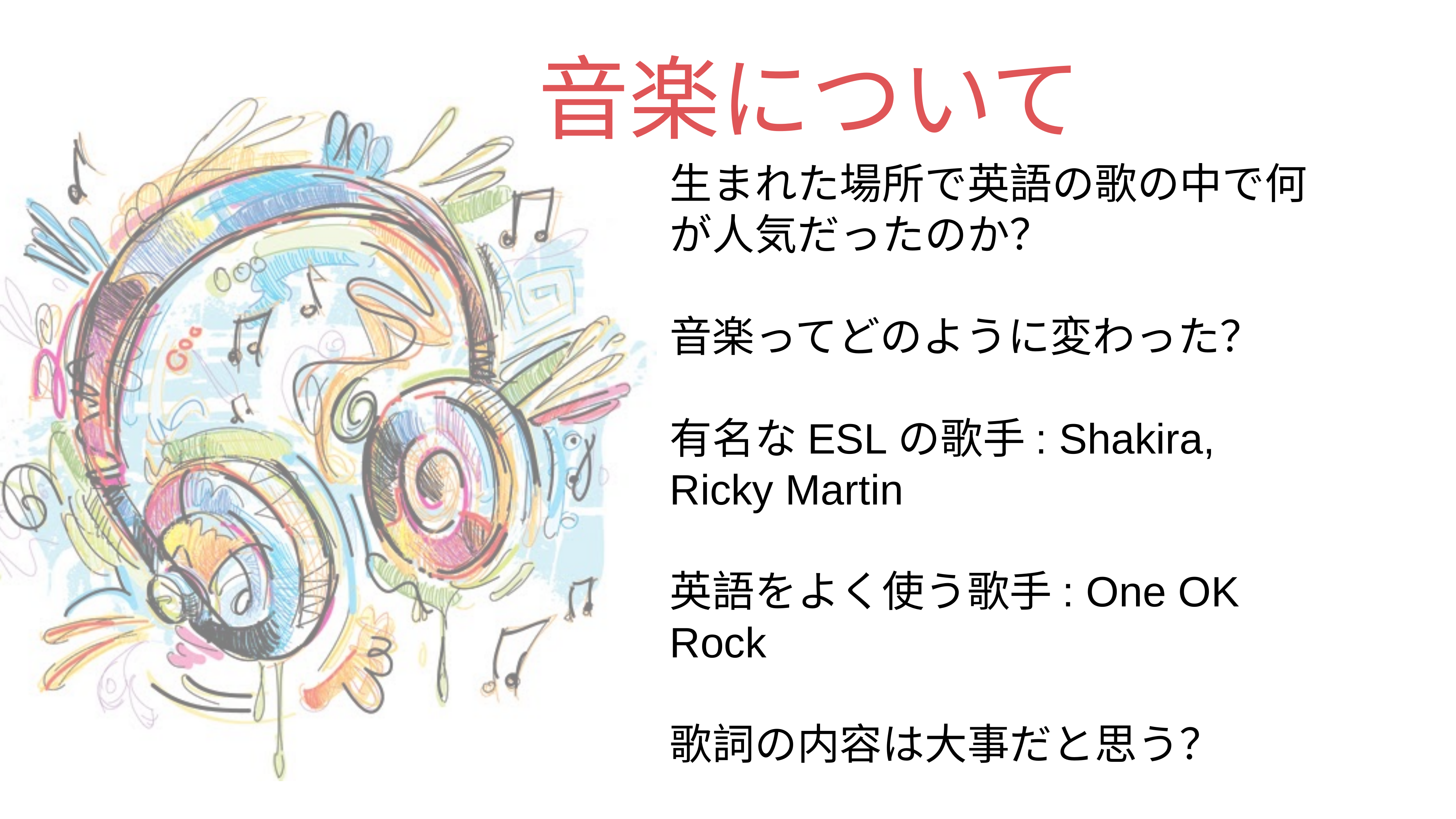

# 音楽について
生まれた場所で英語の歌の中で何が人気だったのか？

音楽ってどのように変わった？

有名なESLの歌手: Shakira, Ricky Martin

英語をよく使う歌手: One OK Rock

歌詞の内容は大事だと思う？